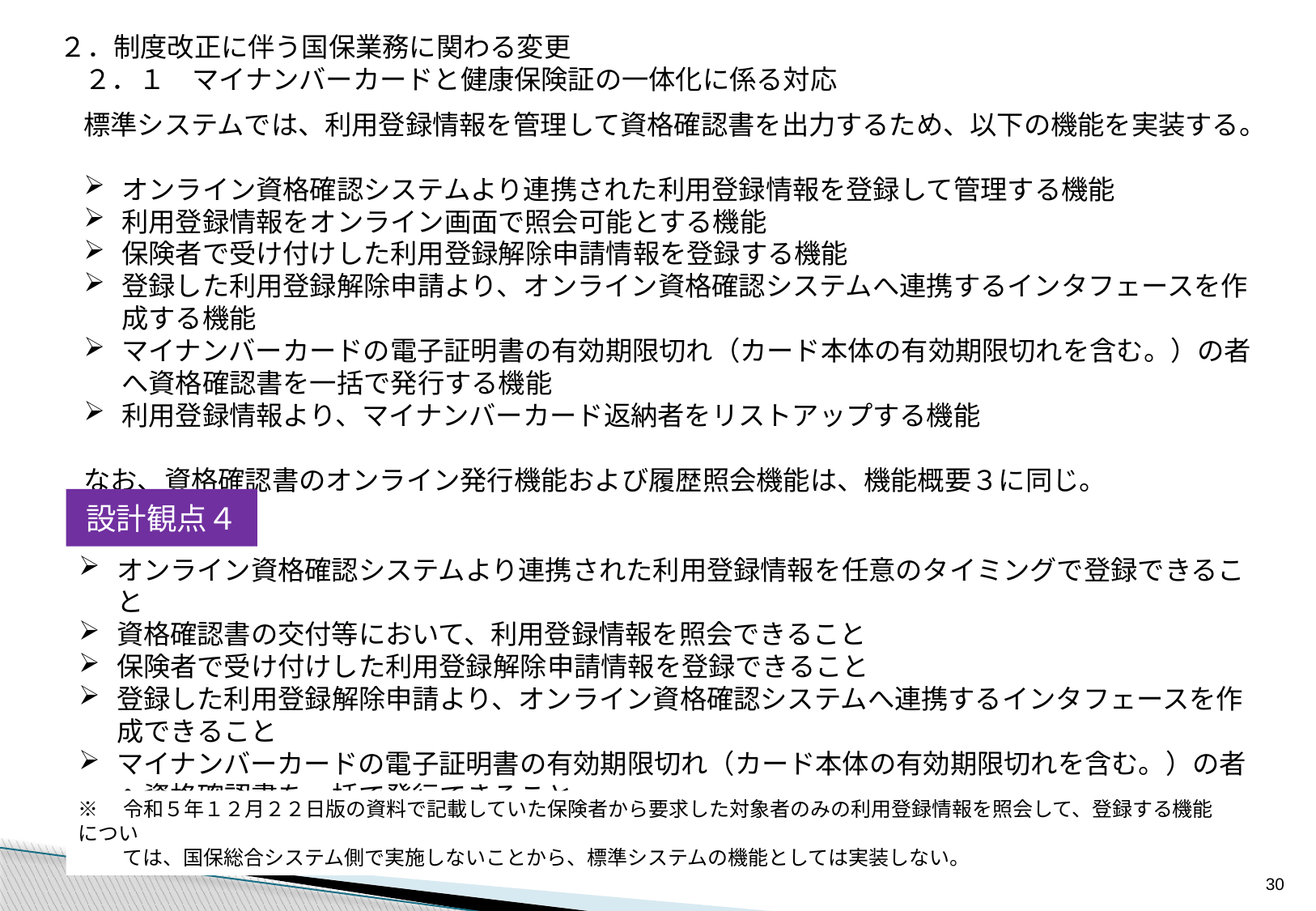

２．制度改正に伴う国保業務に関わる変更
２．１　マイナンバーカードと健康保険証の一体化に係る対応
標準システムでは、利用登録情報を管理して資格確認書を出力するため、以下の機能を実装する。

オンライン資格確認システムより連携された利用登録情報を登録して管理する機能
利用登録情報をオンライン画面で照会可能とする機能
保険者で受け付けした利用登録解除申請情報を登録する機能
登録した利用登録解除申請より、オンライン資格確認システムへ連携するインタフェースを作成する機能
マイナンバーカードの電子証明書の有効期限切れ（カード本体の有効期限切れを含む。）の者へ資格確認書を一括で発行する機能
利用登録情報より、マイナンバーカード返納者をリストアップする機能

なお、資格確認書のオンライン発行機能および履歴照会機能は、機能概要３に同じ。
設計観点４
オンライン資格確認システムより連携された利用登録情報を任意のタイミングで登録できること
資格確認書の交付等において、利用登録情報を照会できること
保険者で受け付けした利用登録解除申請情報を登録できること
登録した利用登録解除申請より、オンライン資格確認システムへ連携するインタフェースを作成できること
マイナンバーカードの電子証明書の有効期限切れ（カード本体の有効期限切れを含む。）の者へ資格確認書を一括で発行できること
利用登録情報より、マイナンバーカード返納者をリストアップできること
※　令和５年１２月２２日版の資料で記載していた保険者から要求した対象者のみの利用登録情報を照会して、登録する機能につい
　　 ては、国保総合システム側で実施しないことから、標準システムの機能としては実装しない。
30